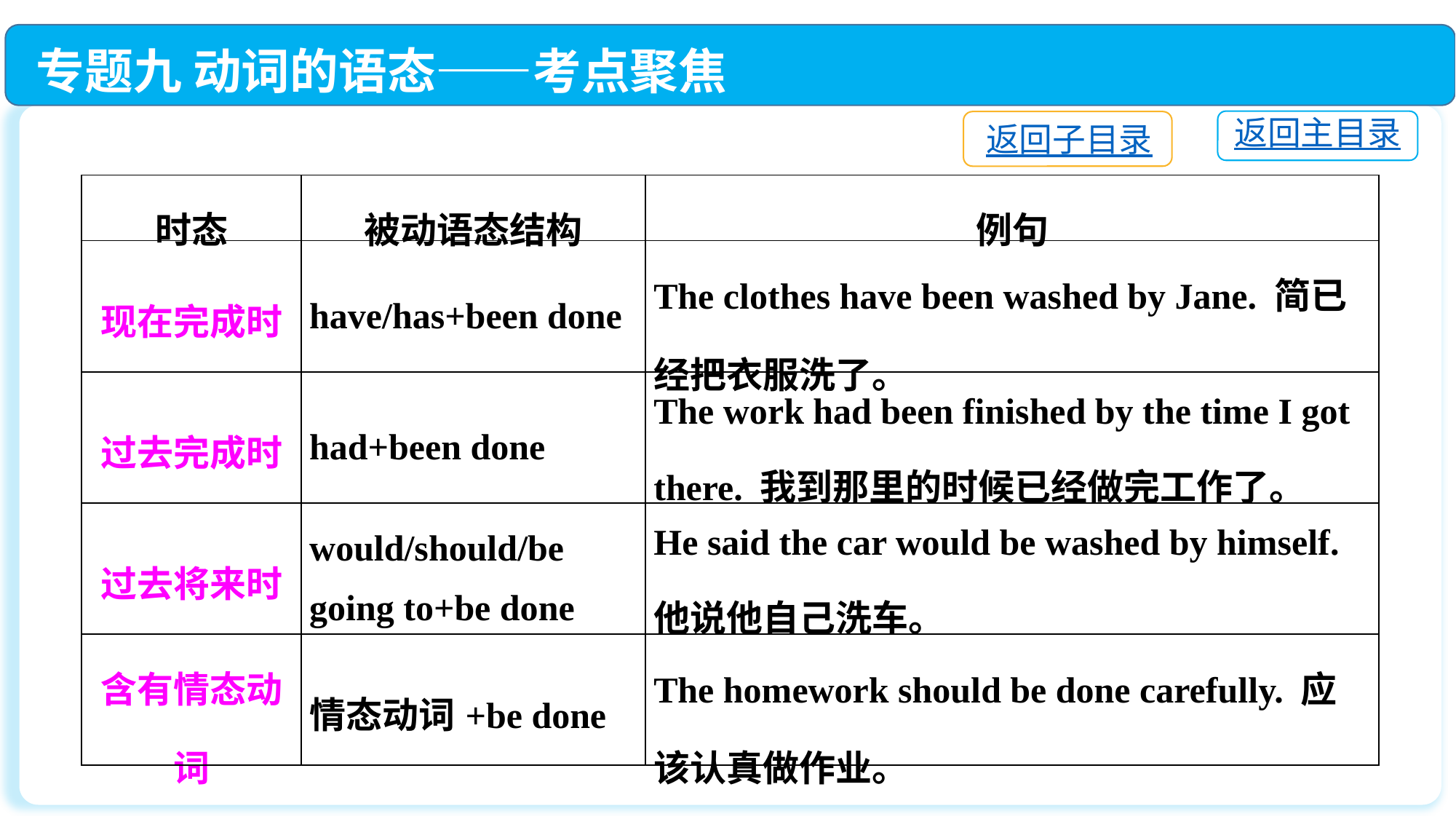

专题九 动词的语态——考点聚焦

返回主目录

返回子目录
| 时态 | 被动语态结构 | 例句 |
| --- | --- | --- |
| 现在完成时 | have/has+been done | The clothes have been washed by Jane. 简已经把衣服洗了。 |
| 过去完成时 | had+been done | The work had been finished by the time I got there. 我到那里的时候已经做完工作了。 |
| 过去将来时 | would/should/be going to+be done | He said the car would be washed by himself. 他说他自己洗车。 |
| 含有情态动词 | 情态动词+be done | The homework should be done carefully. 应该认真做作业。 |